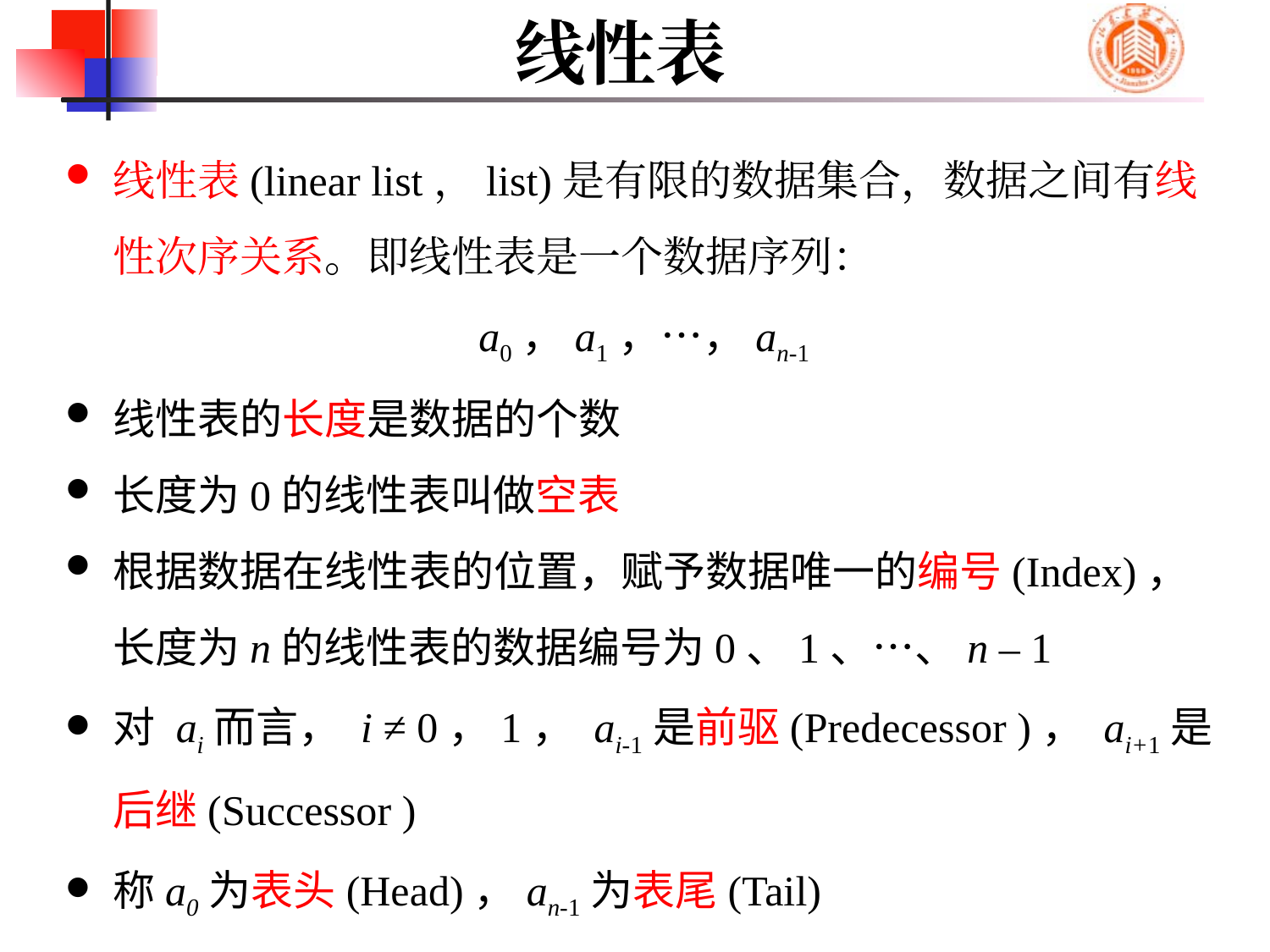

# 线性表
线性表(linear list，list)是有限的数据集合，数据之间有线性次序关系。即线性表是一个数据序列：
a0，a1，…，an-1
线性表的长度是数据的个数
长度为0的线性表叫做空表
根据数据在线性表的位置，赋予数据唯一的编号(Index)，长度为n的线性表的数据编号为0、1、…、n – 1
对 ai而言， i ≠ 0，1， ai-1是前驱(Predecessor )， ai+1是后继(Successor )
称a0为表头(Head)，an-1为表尾(Tail)